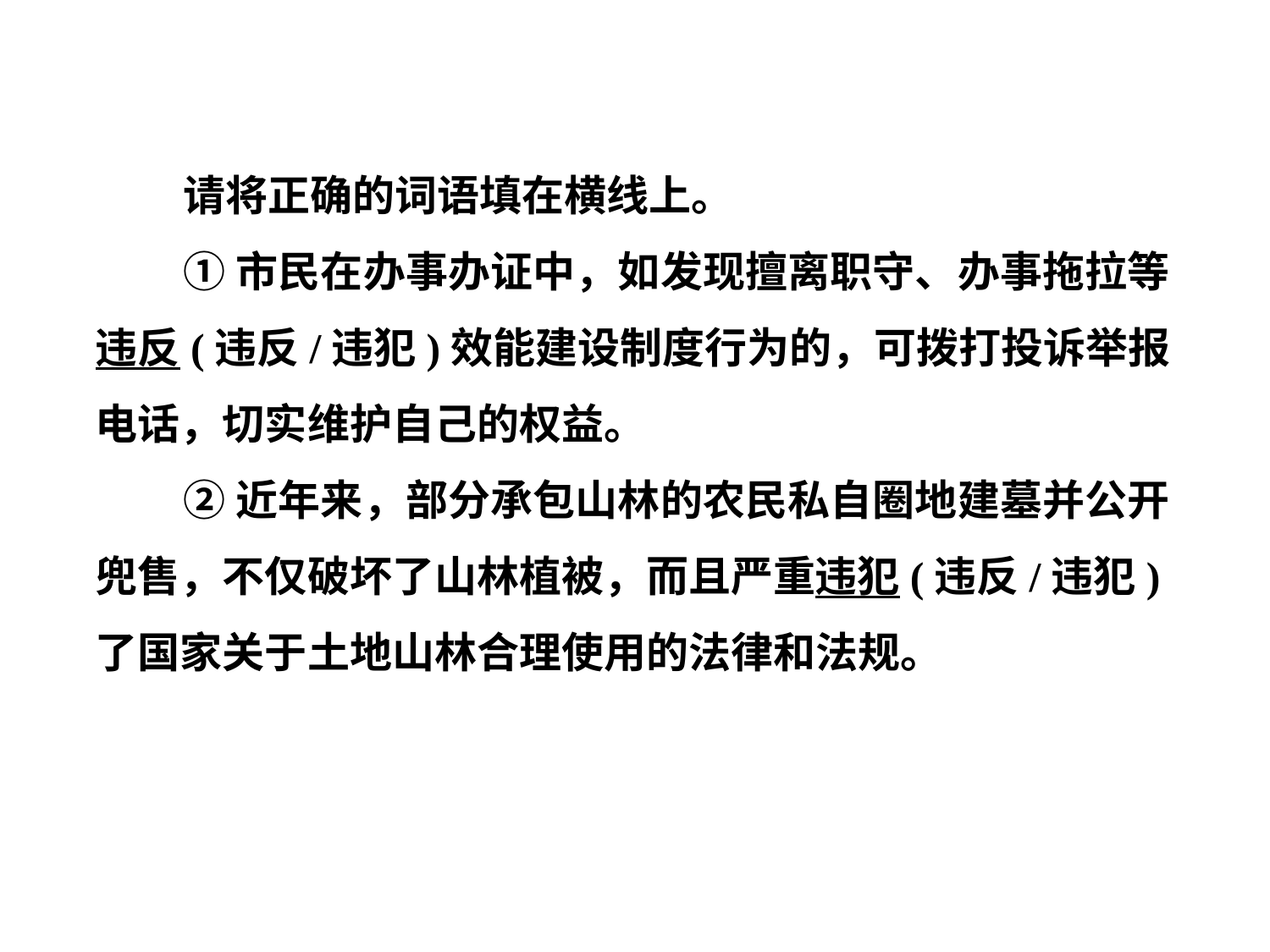

请将正确的词语填在横线上。
①市民在办事办证中，如发现擅离职守、办事拖拉等违反(违反/违犯)效能建设制度行为的，可拨打投诉举报电话，切实维护自己的权益。
②近年来，部分承包山林的农民私自圈地建墓并公开兜售，不仅破坏了山林植被，而且严重违犯(违反/违犯)了国家关于土地山林合理使用的法律和法规。